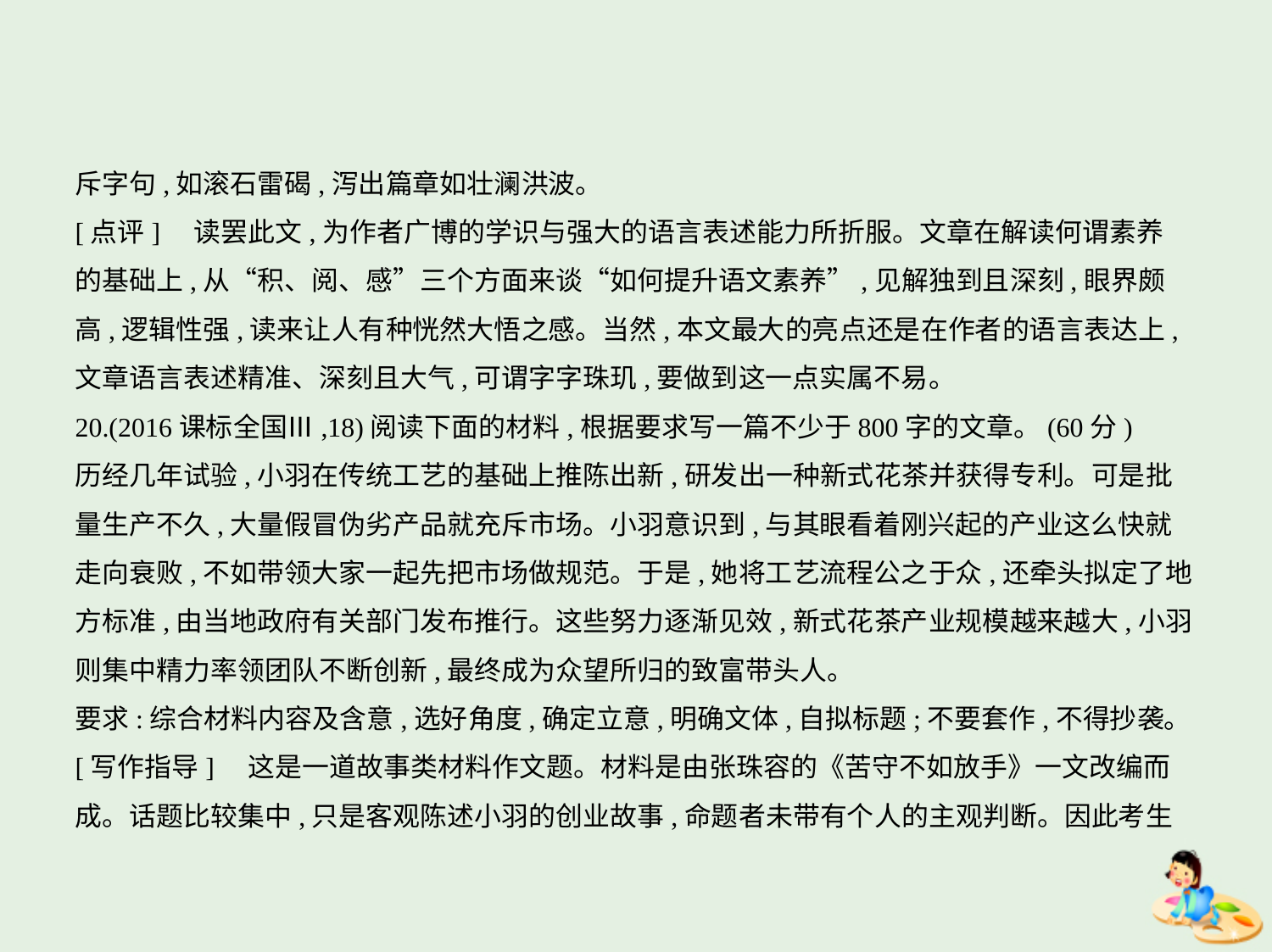

斥字句,如滚石雷碣,泻出篇章如壮澜洪波。
[点评]　读罢此文,为作者广博的学识与强大的语言表述能力所折服。文章在解读何谓素养
的基础上,从“积、阅、感”三个方面来谈“如何提升语文素养”,见解独到且深刻,眼界颇
高,逻辑性强,读来让人有种恍然大悟之感。当然,本文最大的亮点还是在作者的语言表达上,
文章语言表述精准、深刻且大气,可谓字字珠玑,要做到这一点实属不易。
20.(2016课标全国Ⅲ,18)阅读下面的材料,根据要求写一篇不少于800字的文章。(60分)
历经几年试验,小羽在传统工艺的基础上推陈出新,研发出一种新式花茶并获得专利。可是批
量生产不久,大量假冒伪劣产品就充斥市场。小羽意识到,与其眼看着刚兴起的产业这么快就
走向衰败,不如带领大家一起先把市场做规范。于是,她将工艺流程公之于众,还牵头拟定了地
方标准,由当地政府有关部门发布推行。这些努力逐渐见效,新式花茶产业规模越来越大,小羽
则集中精力率领团队不断创新,最终成为众望所归的致富带头人。
要求:综合材料内容及含意,选好角度,确定立意,明确文体,自拟标题;不要套作,不得抄袭。
[写作指导]　这是一道故事类材料作文题。材料是由张珠容的《苦守不如放手》一文改编而
成。话题比较集中,只是客观陈述小羽的创业故事,命题者未带有个人的主观判断。因此考生